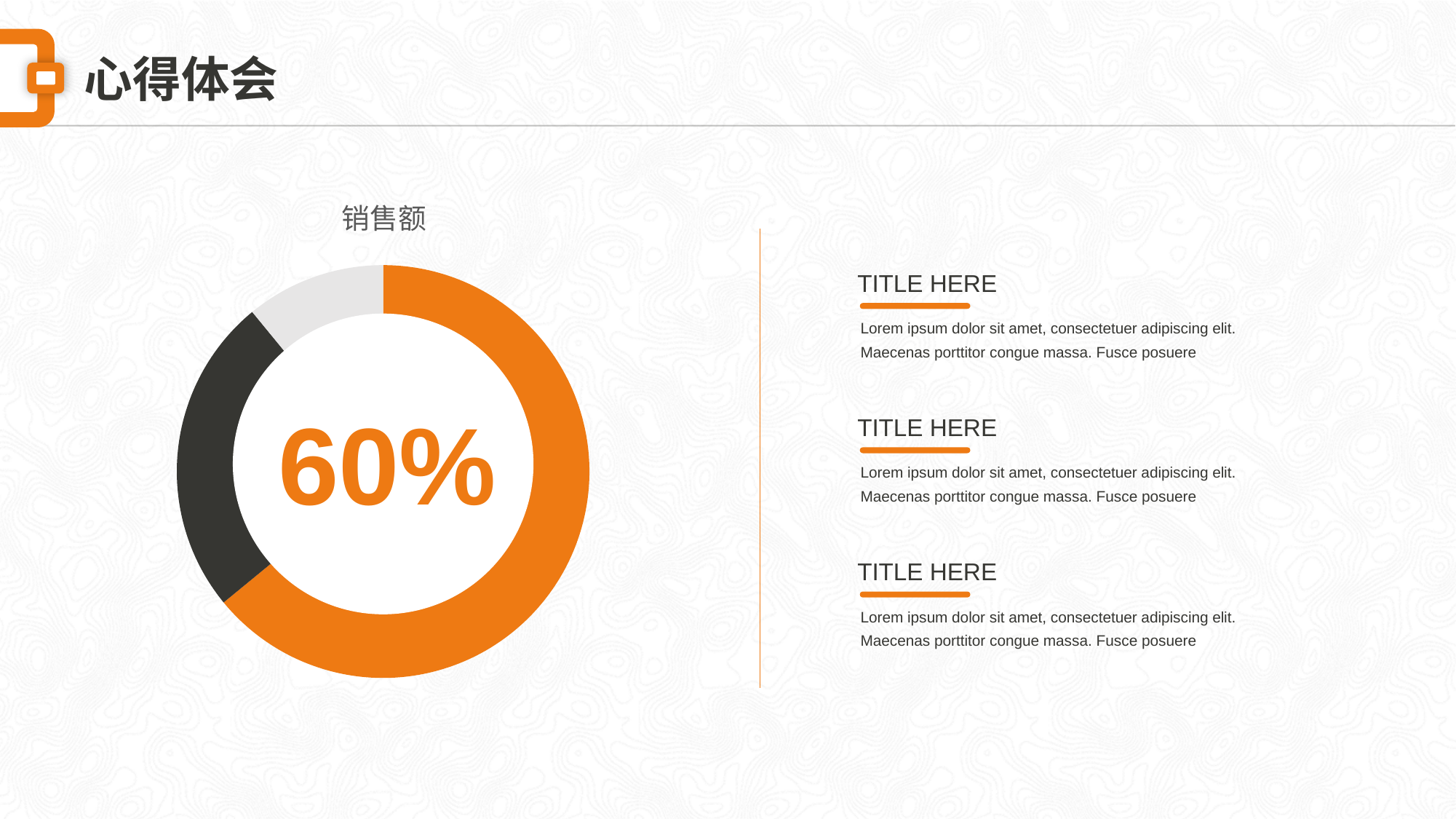

心得体会

### Chart:

| Category | 销售额 |
|---|---|
| 第一季度 | 8.2 |
| 第二季度 | 3.2 |
| 第三季度 | 1.4 |
TITLE HERE

Lorem ipsum dolor sit amet, consectetuer adipiscing elit. Maecenas porttitor congue massa. Fusce posuere
60%
TITLE HERE

Lorem ipsum dolor sit amet, consectetuer adipiscing elit. Maecenas porttitor congue massa. Fusce posuere
TITLE HERE

Lorem ipsum dolor sit amet, consectetuer adipiscing elit. Maecenas porttitor congue massa. Fusce posuere